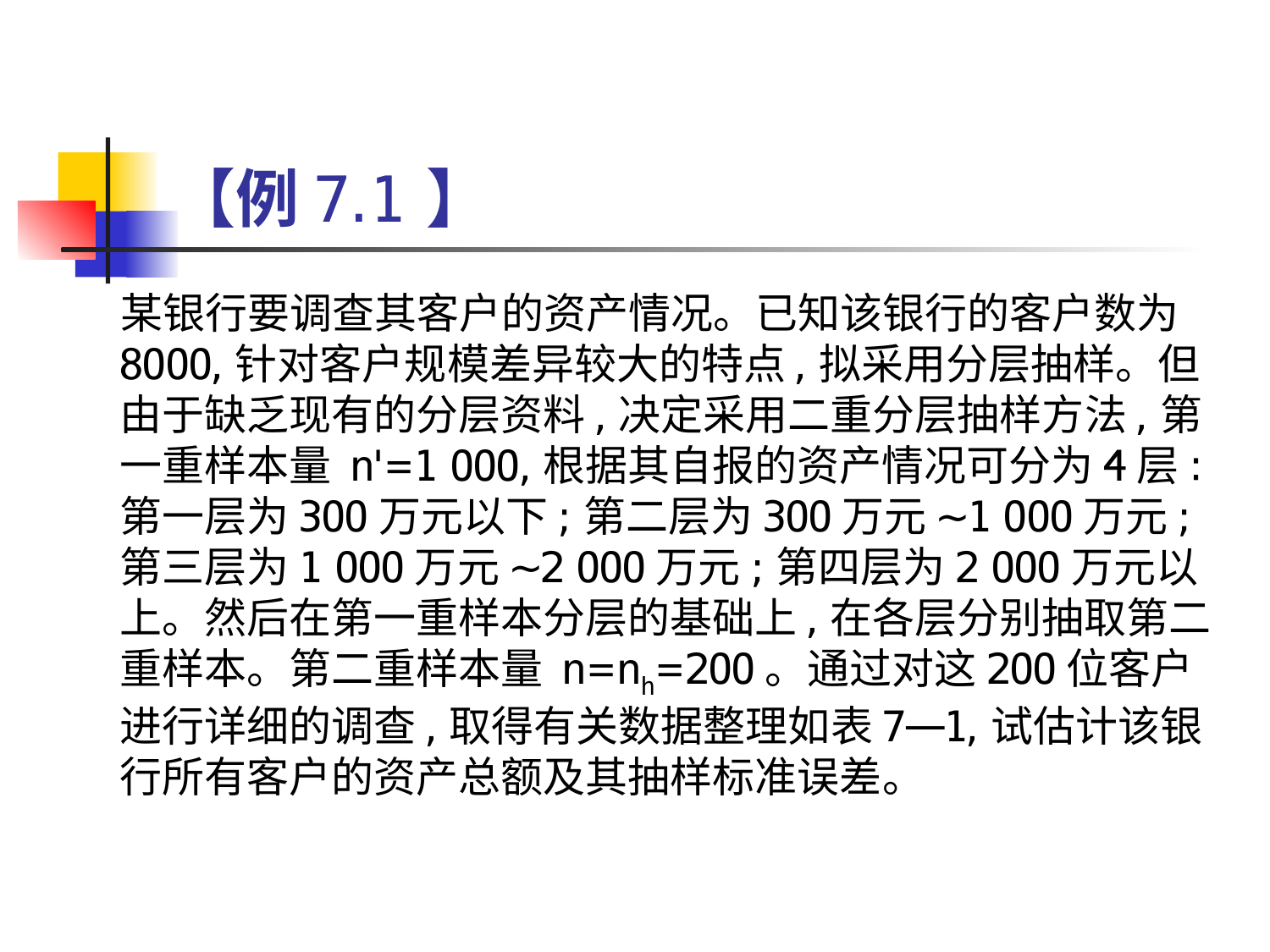

# 【例7.1】
    某银行要调查其客户的资产情况。已知该银行的客户数为8000,针对客户规模差异较大的特点,拟采用分层抽样。但由于缺乏现有的分层资料,决定采用二重分层抽样方法,第一重样本量 n'=1 000,根据其自报的资产情况可分为4层:第一层为300万元以下;第二层为300万元~1 000万元;第三层为1 000万元~2 000万元;第四层为2 000万元以上。然后在第一重样本分层的基础上,在各层分别抽取第二重样本。第二重样本量 n=nh=200。通过对这200位客户进行详细的调查,取得有关数据整理如表7—1,试估计该银行所有客户的资产总额及其抽样标准误差。